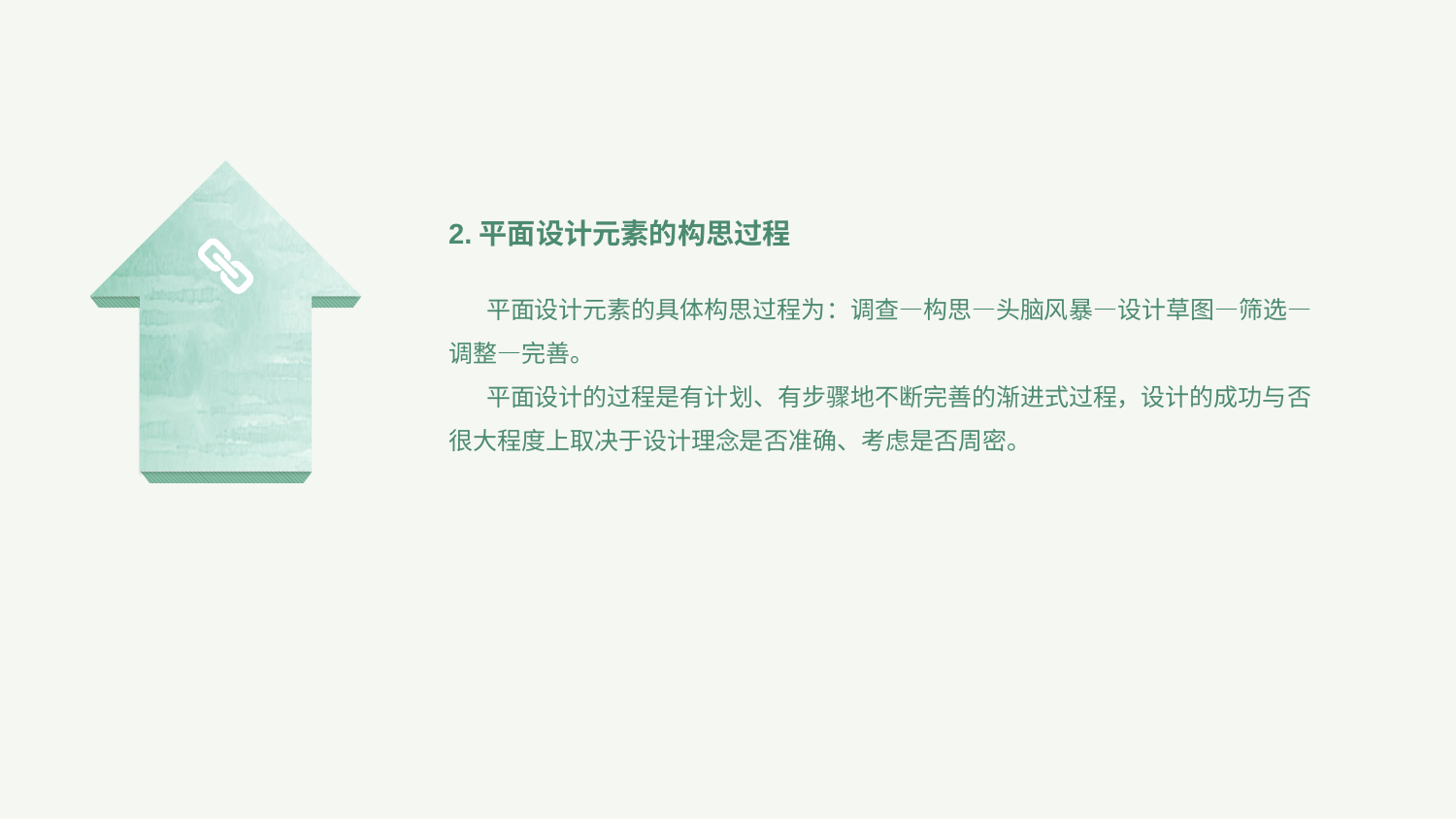

2.平面设计元素的构思过程

      平面设计元素的具体构思过程为：调查—构思—头脑风暴—设计草图—筛选—调整—完善。
      平面设计的过程是有计划、有步骤地不断完善的渐进式过程，设计的成功与否很大程度上取决于设计理念是否准确、考虑是否周密。